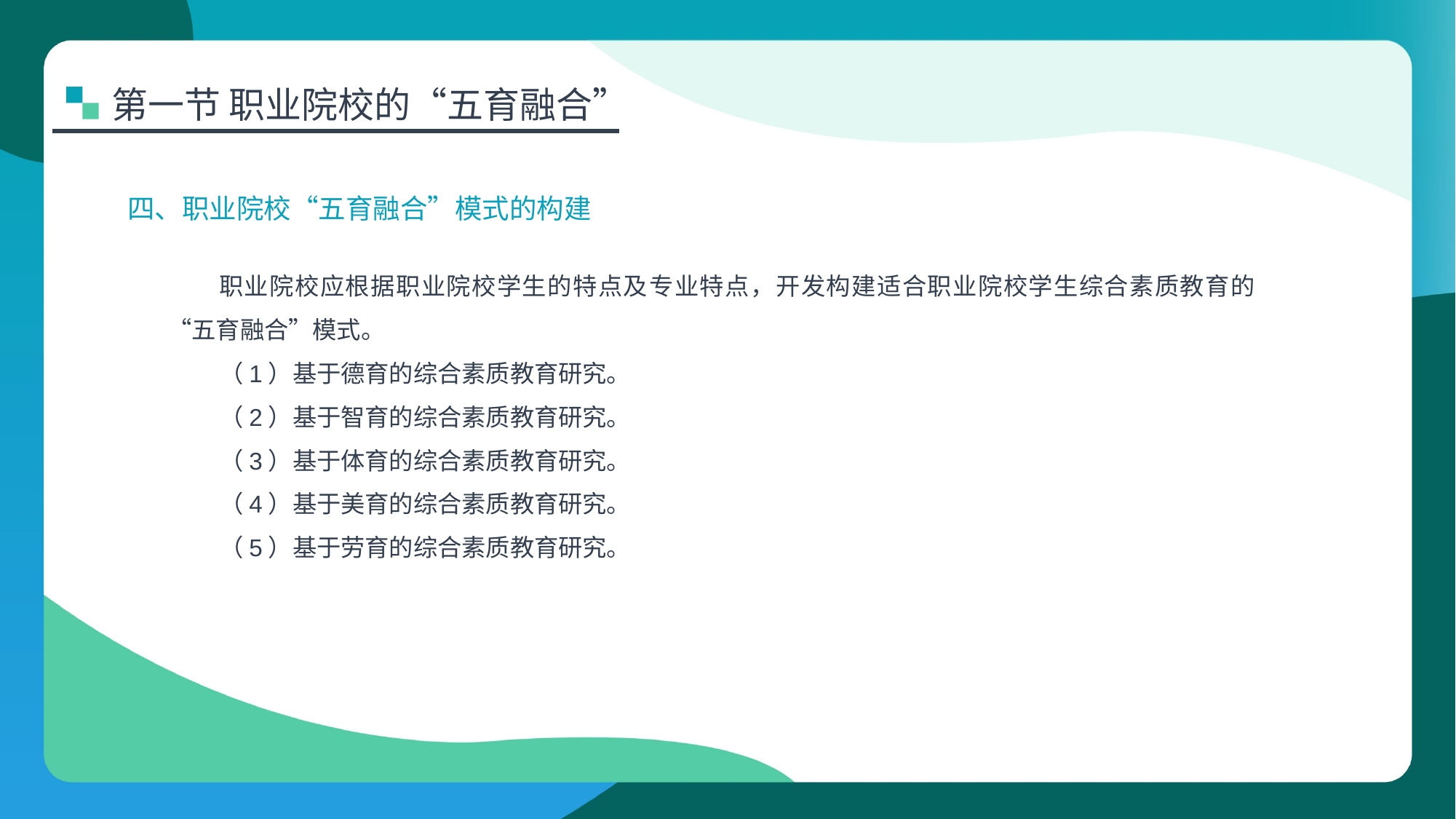

第一节 职业院校的“五育融合”

四、职业院校“五育融合”模式的构建
职业院校应根据职业院校学生的特点及专业特点，开发构建适合职业院校学生综合素质教育的“五育融合”模式。
（1）基于德育的综合素质教育研究。
（2）基于智育的综合素质教育研究。
（3）基于体育的综合素质教育研究。
（4）基于美育的综合素质教育研究。
（5）基于劳育的综合素质教育研究。